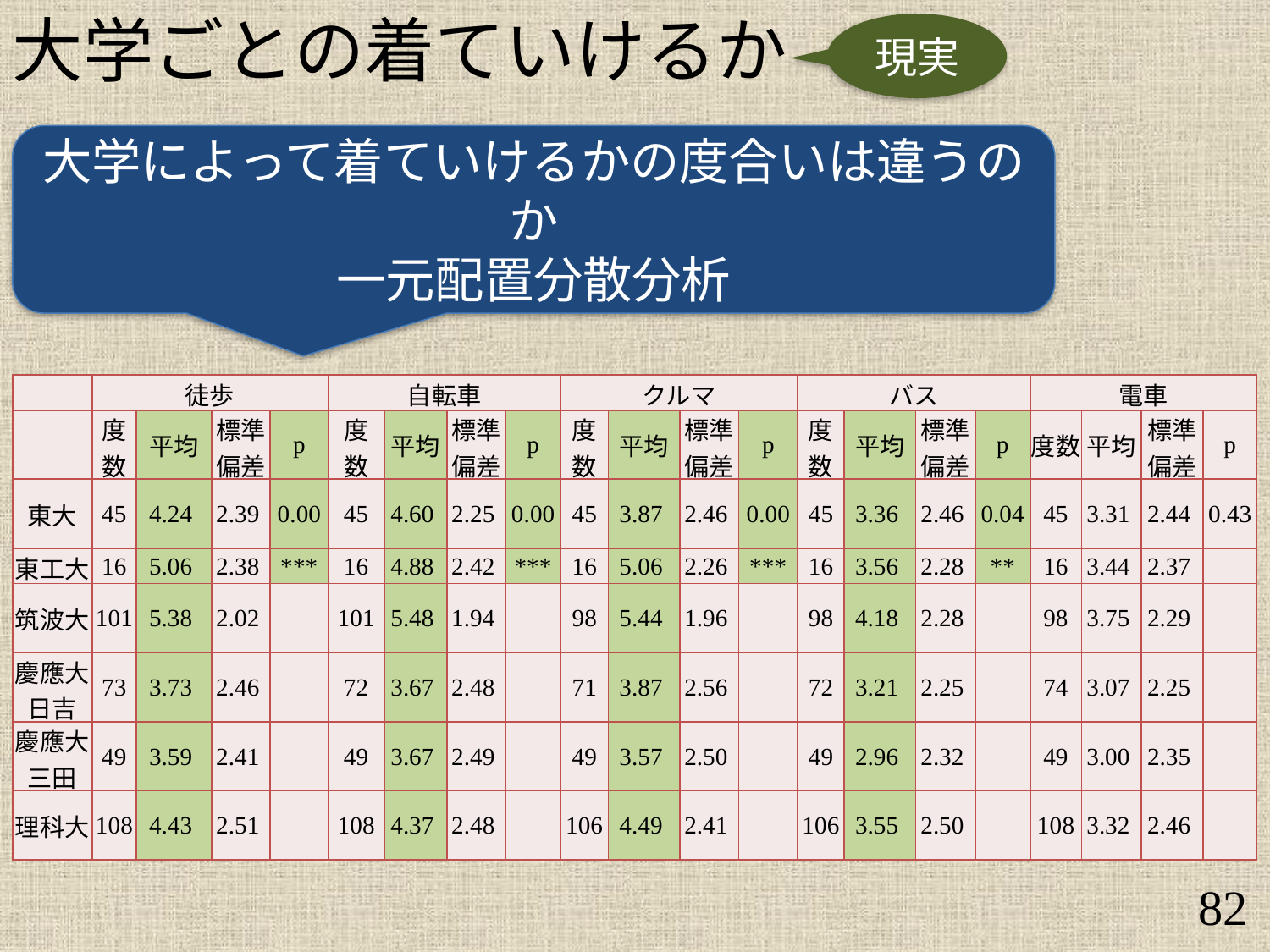

大学ごとの着ていけるか
現実
大学によって着ていけるかの度合いは違うのか
一元配置分散分析
|  | 徒歩 |  |  |  | 自転車 |  |  |  | クルマ |  |  |  | バス |  |  |  | 電車 |  |  |  |
| --- | --- | --- | --- | --- | --- | --- | --- | --- | --- | --- | --- | --- | --- | --- | --- | --- | --- | --- | --- | --- |
|  | 度数 | 平均 | 標準 偏差 | p | 度 数 | 平均 | 標準 偏差 | p | 度数 | 平均 | 標準 偏差 | p | 度数 | 平均 | 標準 偏差 | p | 度数 | 平均 | 標準 偏差 | p |
| 東大 | 45 | 4.24 | 2.39 | 0.00 | 45 | 4.60 | 2.25 | 0.00 | 45 | 3.87 | 2.46 | 0.00 | 45 | 3.36 | 2.46 | 0.04 | 45 | 3.31 | 2.44 | 0.43 |
| 東工大 | 16 | 5.06 | 2.38 | \*\*\* | 16 | 4.88 | 2.42 | \*\*\* | 16 | 5.06 | 2.26 | \*\*\* | 16 | 3.56 | 2.28 | \*\* | 16 | 3.44 | 2.37 |  |
| 筑波大 | 101 | 5.38 | 2.02 |  | 101 | 5.48 | 1.94 |  | 98 | 5.44 | 1.96 |  | 98 | 4.18 | 2.28 |  | 98 | 3.75 | 2.29 |  |
| 慶應大日吉 | 73 | 3.73 | 2.46 |  | 72 | 3.67 | 2.48 |  | 71 | 3.87 | 2.56 |  | 72 | 3.21 | 2.25 |  | 74 | 3.07 | 2.25 |  |
| 慶應大三田 | 49 | 3.59 | 2.41 |  | 49 | 3.67 | 2.49 |  | 49 | 3.57 | 2.50 |  | 49 | 2.96 | 2.32 |  | 49 | 3.00 | 2.35 |  |
| 理科大 | 108 | 4.43 | 2.51 |  | 108 | 4.37 | 2.48 |  | 106 | 4.49 | 2.41 |  | 106 | 3.55 | 2.50 |  | 108 | 3.32 | 2.46 |  |
82